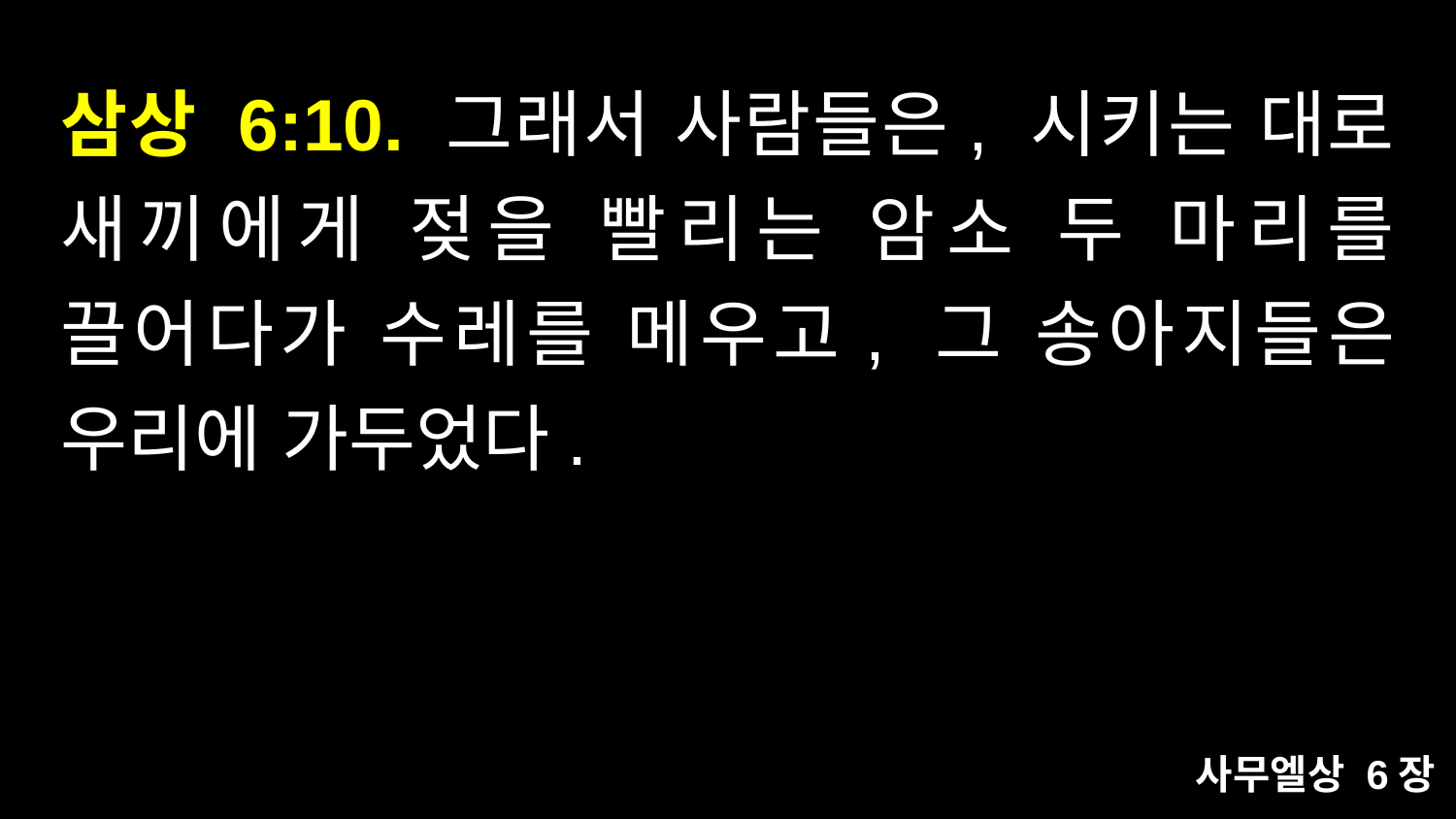

# 삼상 6:10. 그래서 사람들은, 시키는 대로 새끼에게 젖을 빨리는 암소 두 마리를 끌어다가 수레를 메우고, 그 송아지들은 우리에 가두었다.
사무엘상 6장